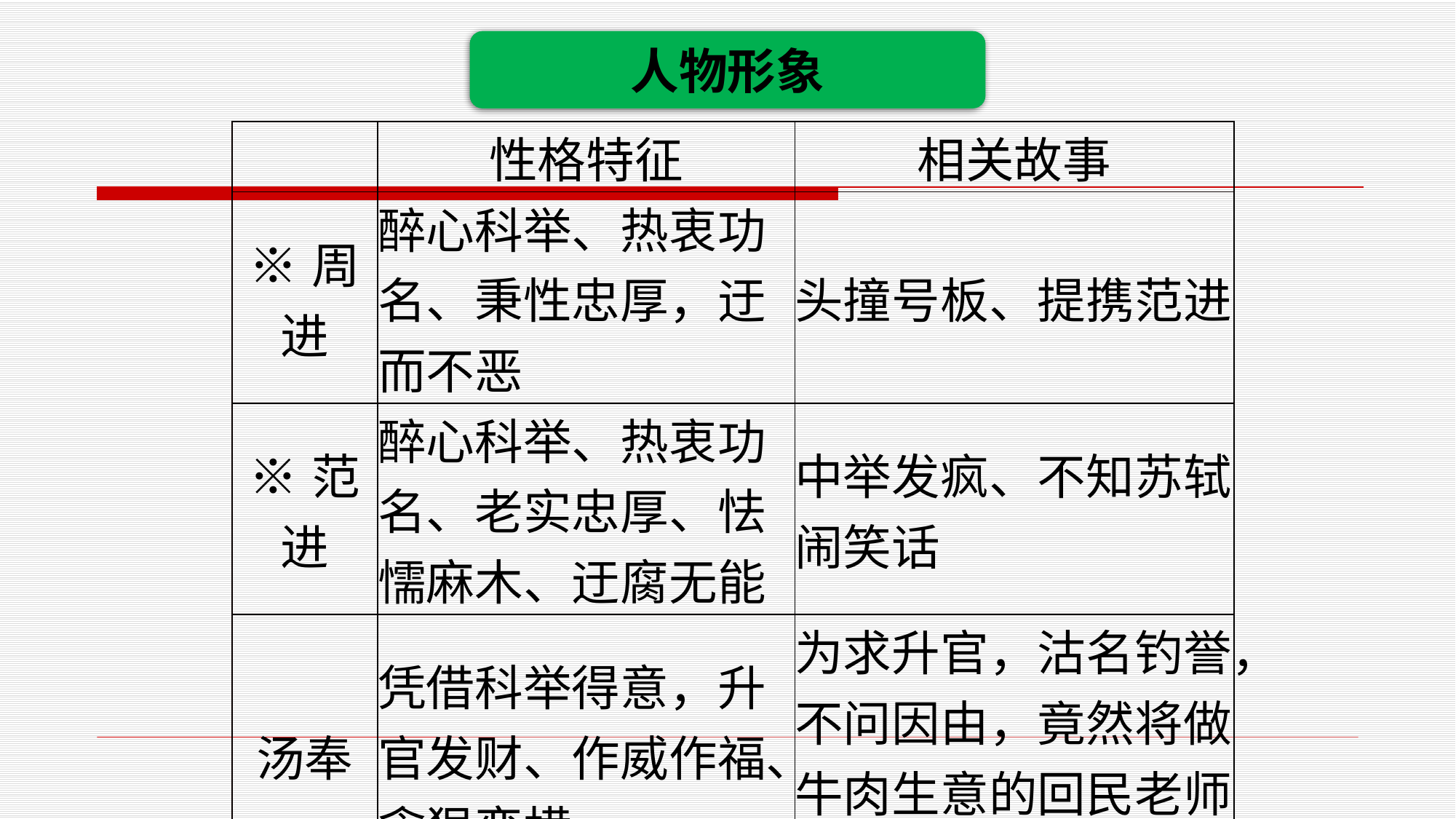

人物形象
|  | 性格特征 | 相关故事 |
| --- | --- | --- |
| ※周进 | 醉心科举、热衷功名、秉性忠厚，迂而不恶 | 头撞号板、提携范进 |
| ※范进 | 醉心科举、热衷功名、老实忠厚、怯懦麻木、迂腐无能 | 中举发疯、不知苏轼闹笑话 |
| 汤奉 | 凭借科举得意，升官发财、作威作福、贪狠蛮横 | 为求升官，沽名钓誉，不问因由，竟然将做牛肉生意的回民老师父活活枷死 |